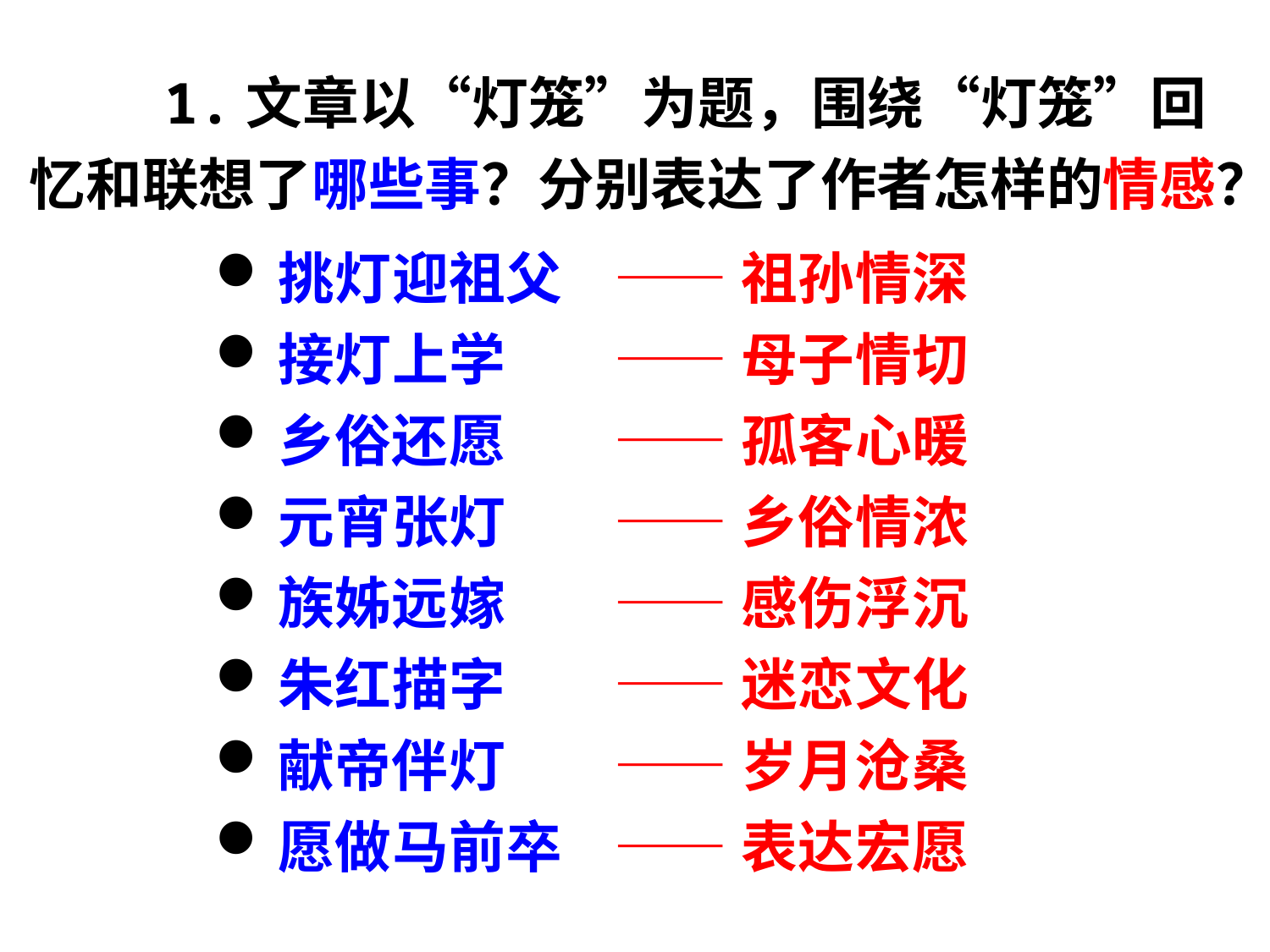

1.文章以“灯笼”为题，围绕“灯笼”回忆和联想了哪些事？分别表达了作者怎样的情感？
挑灯迎祖父
接灯上学
乡俗还愿
元宵张灯
族姊远嫁
朱红描字
献帝伴灯
愿做马前卒
——祖孙情深
——母子情切
——孤客心暖
——乡俗情浓
——感伤浮沉
——迷恋文化
——岁月沧桑
——表达宏愿